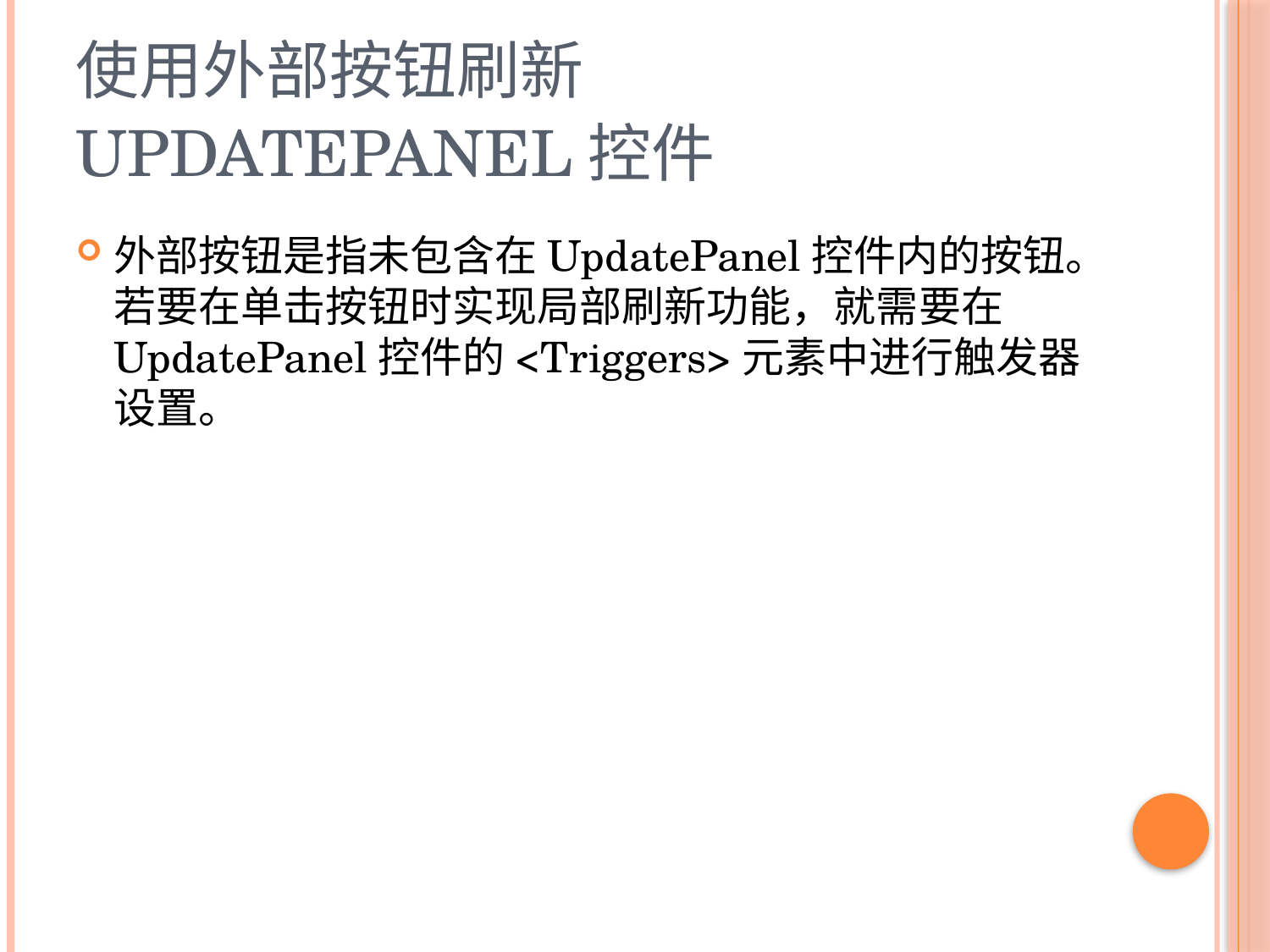

# 使用外部按钮刷新UpdatePanel控件
外部按钮是指未包含在UpdatePanel控件内的按钮。若要在单击按钮时实现局部刷新功能，就需要在UpdatePanel控件的<Triggers>元素中进行触发器设置。
21